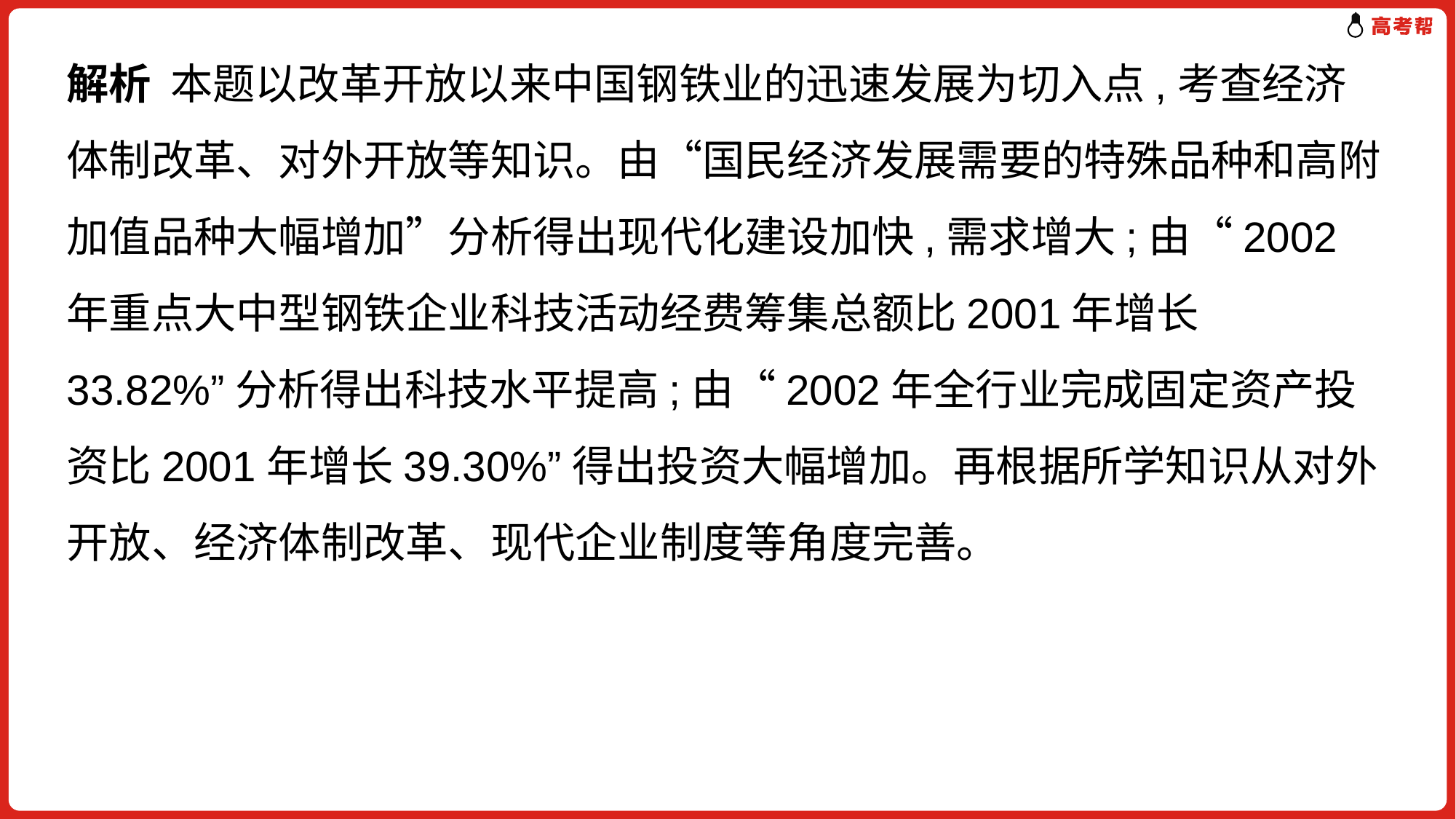

解析  本题以改革开放以来中国钢铁业的迅速发展为切入点,考查经济体制改革、对外开放等知识。由“国民经济发展需要的特殊品种和高附加值品种大幅增加”分析得出现代化建设加快,需求增大;由“2002年重点大中型钢铁企业科技活动经费筹集总额比2001年增长33.82%”分析得出科技水平提高;由“2002年全行业完成固定资产投资比2001年增长39.30%”得出投资大幅增加。再根据所学知识从对外开放、经济体制改革、现代企业制度等角度完善。